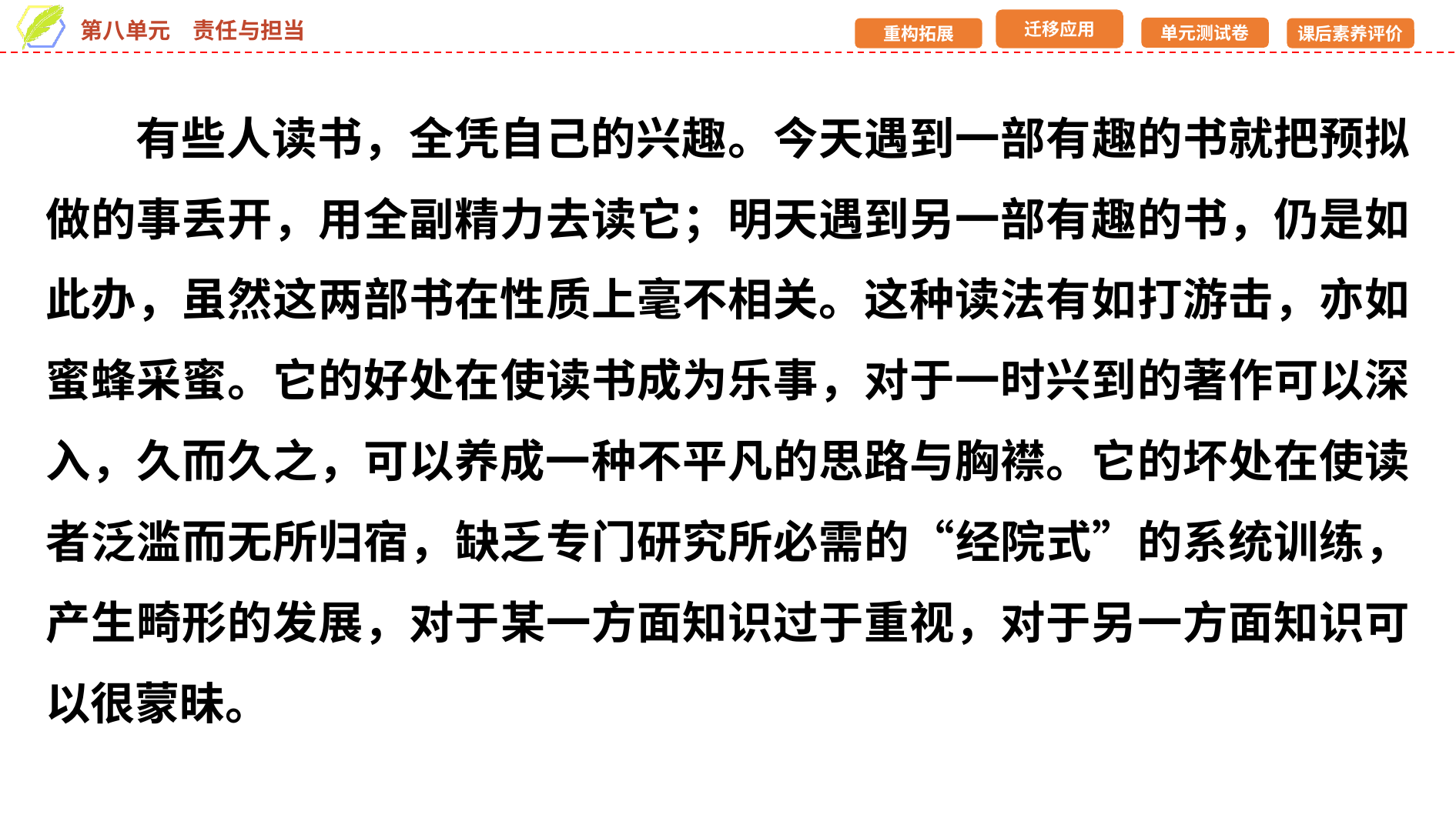

有些人读书，全凭自己的兴趣。今天遇到一部有趣的书就把预拟做的事丢开，用全副精力去读它；明天遇到另一部有趣的书，仍是如此办，虽然这两部书在性质上毫不相关。这种读法有如打游击，亦如蜜蜂采蜜。它的好处在使读书成为乐事，对于一时兴到的著作可以深入，久而久之，可以养成一种不平凡的思路与胸襟。它的坏处在使读者泛滥而无所归宿，缺乏专门研究所必需的“经院式”的系统训练，产生畸形的发展，对于某一方面知识过于重视，对于另一方面知识可以很蒙昧。